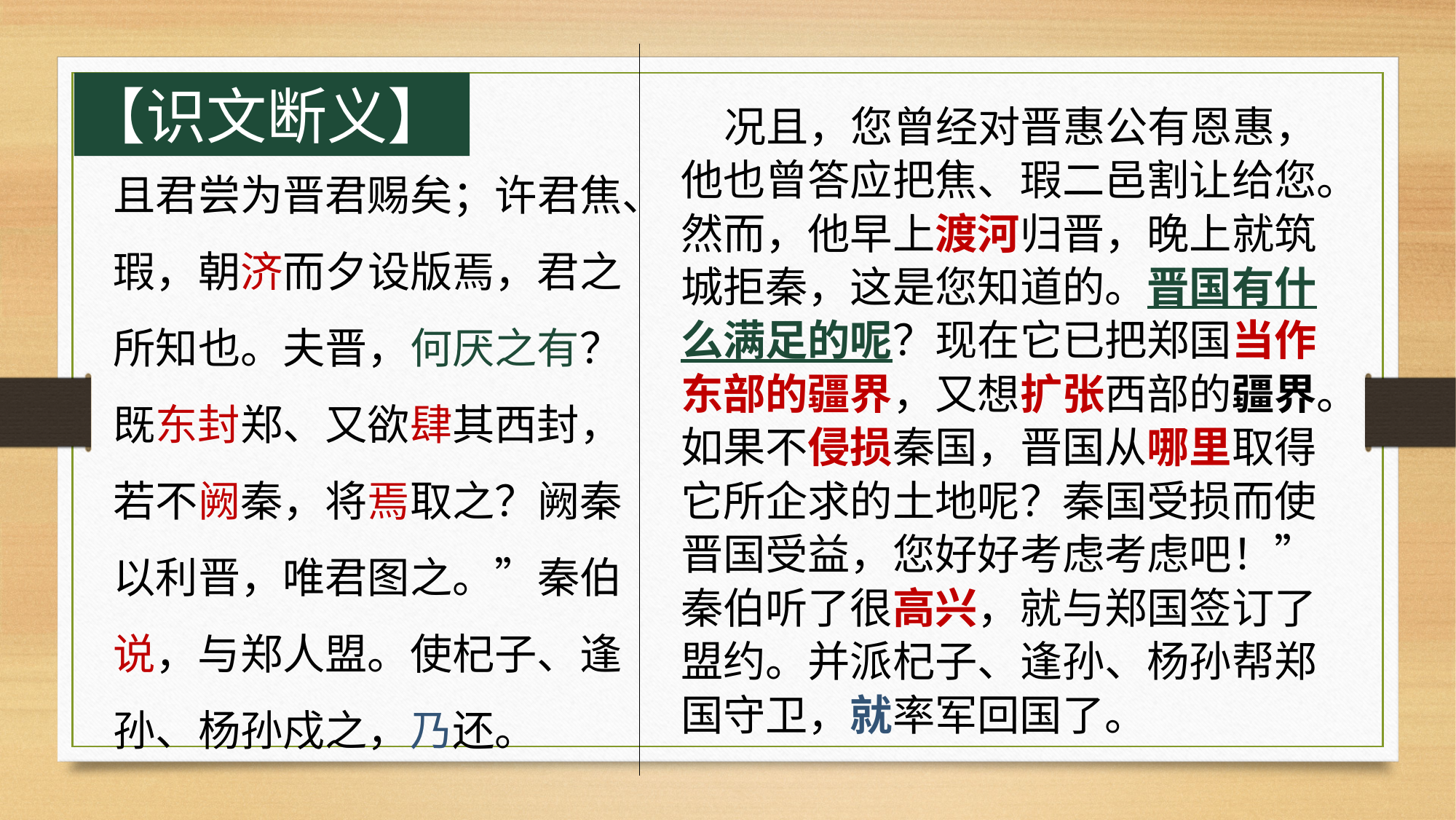

【识文断义】
     况且，您曾经对晋惠公有恩惠，他也曾答应把焦、瑕二邑割让给您。然而，他早上渡河归晋，晚上就筑城拒秦，这是您知道的。晋国有什么满足的呢？现在它已把郑国当作东部的疆界，又想扩张西部的疆界。如果不侵损秦国，晋国从哪里取得它所企求的土地呢？秦国受损而使晋国受益，您好好考虑考虑吧！” 秦伯听了很高兴，就与郑国签订了盟约。并派杞子、逢孙、杨孙帮郑国守卫，就率军回国了。
且君尝为晋君赐矣；许君焦、瑕，朝济而夕设版焉，君之所知也。夫晋，何厌之有？既东封郑、又欲肆其西封，若不阙秦，将焉取之？阙秦以利晋，唯君图之。”秦伯说，与郑人盟。使杞子、逢孙、杨孙戍之，乃还。